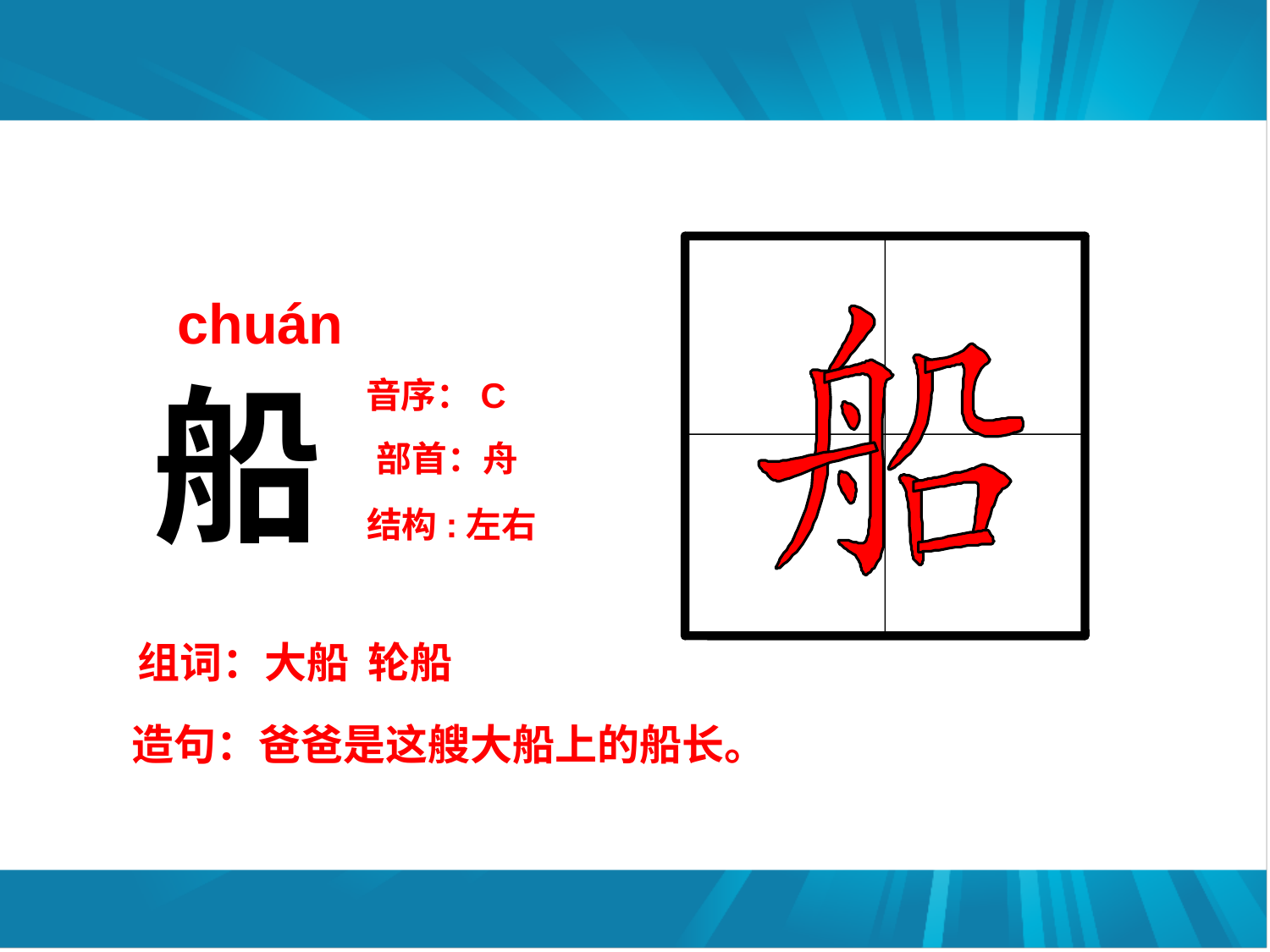

chuán

船

音序：C

部首：舟

结构:左右

组词：大船  轮船
造句：爸爸是这艘大船上的船长。